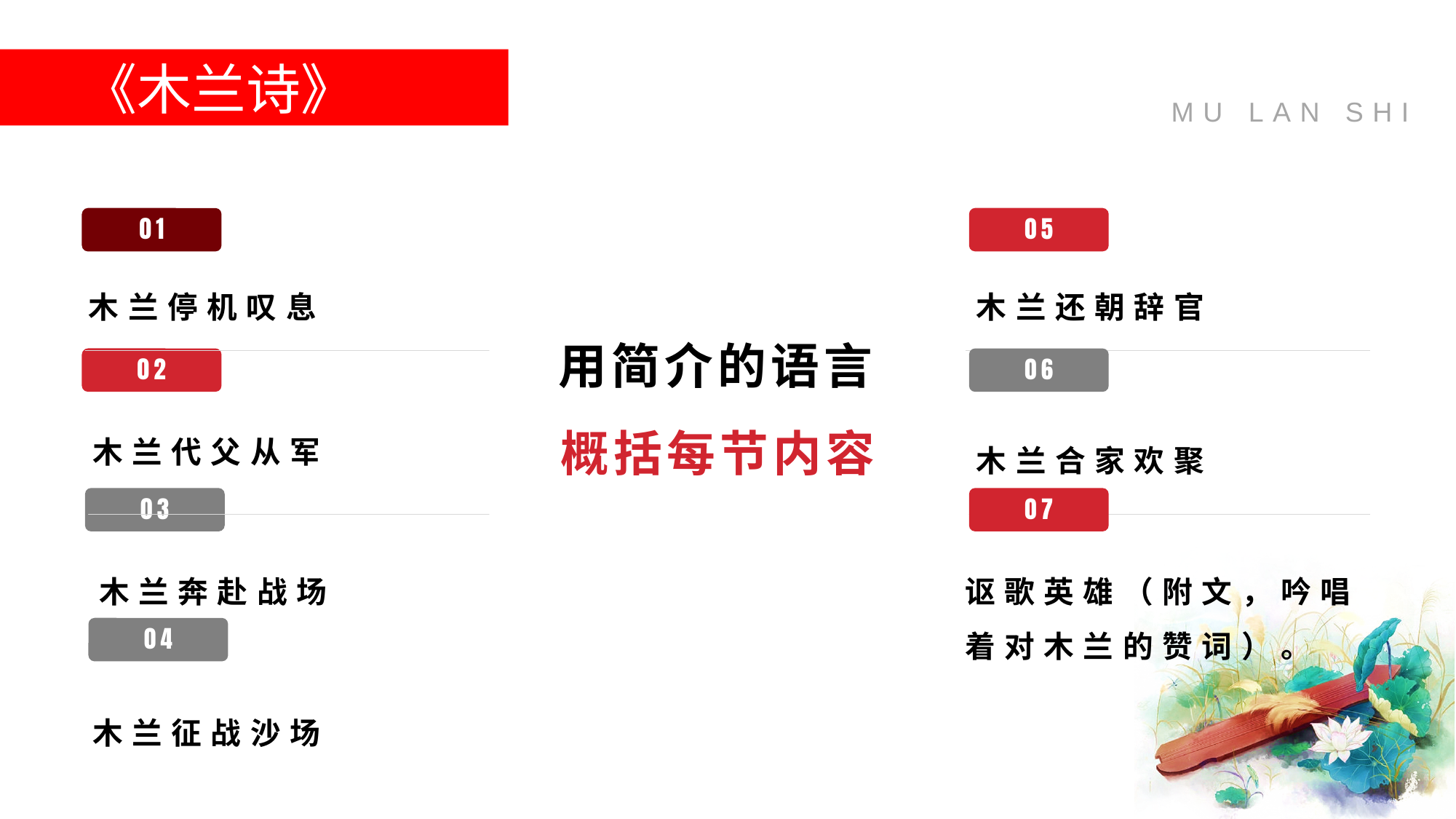

《木兰诗》
05
01

木兰还朝辞官
木兰停机叹息
用简介的语言概括每节内容
02
06
木兰代父从军
木兰合家欢聚
07
03
木兰奔赴战场
讴歌英雄（附文，吟唱着对木兰的赞词）。

04
木兰征战沙场